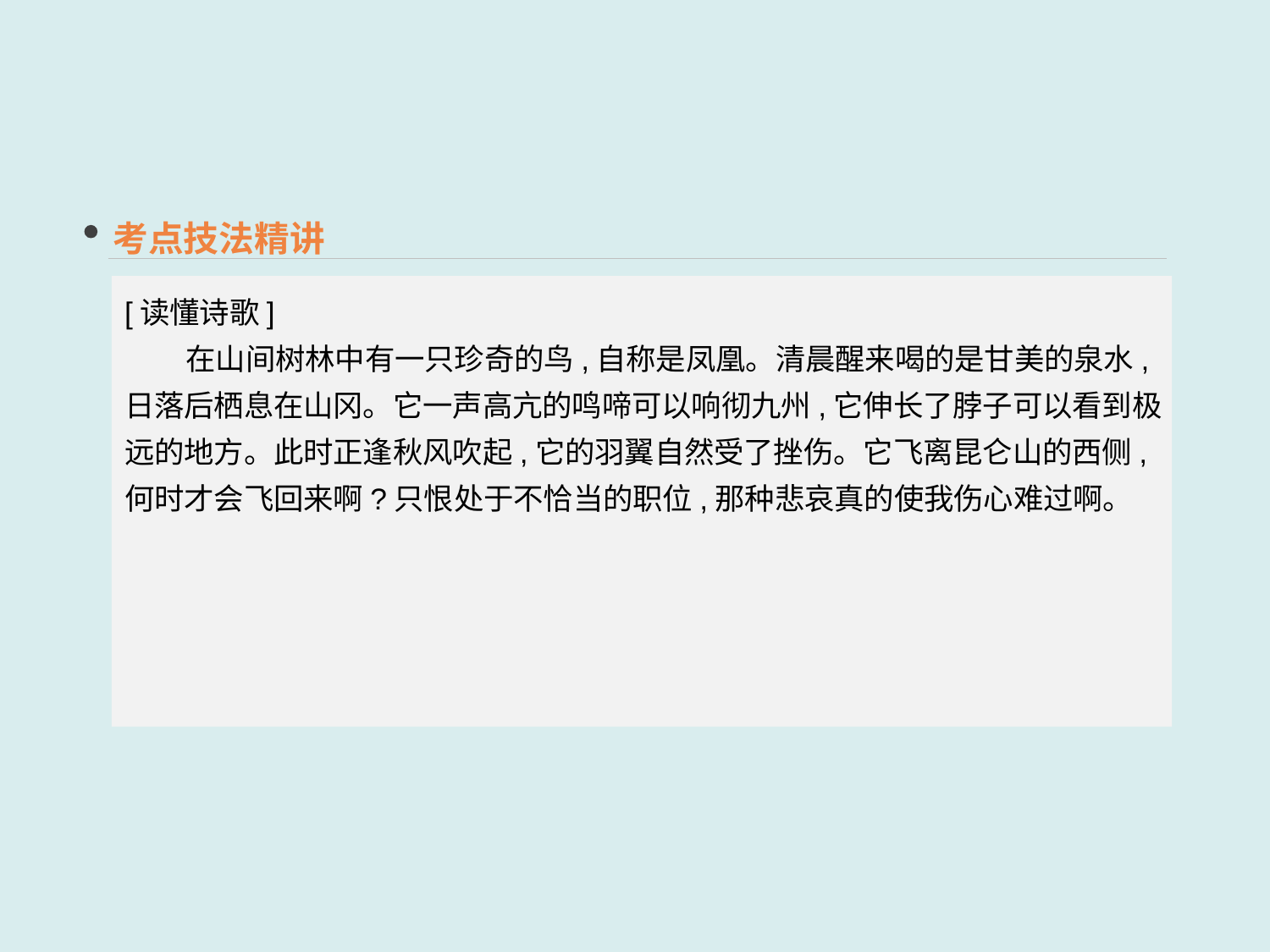

考点技法精讲

[读懂诗歌]
        在山间树林中有一只珍奇的鸟,自称是凤凰。清晨醒来喝的是甘美的泉水,日落后栖息在山冈。它一声高亢的鸣啼可以响彻九州,它伸长了脖子可以看到极远的地方。此时正逢秋风吹起,它的羽翼自然受了挫伤。它飞离昆仑山的西侧,何时才会飞回来啊?只恨处于不恰当的职位,那种悲哀真的使我伤心难过啊。